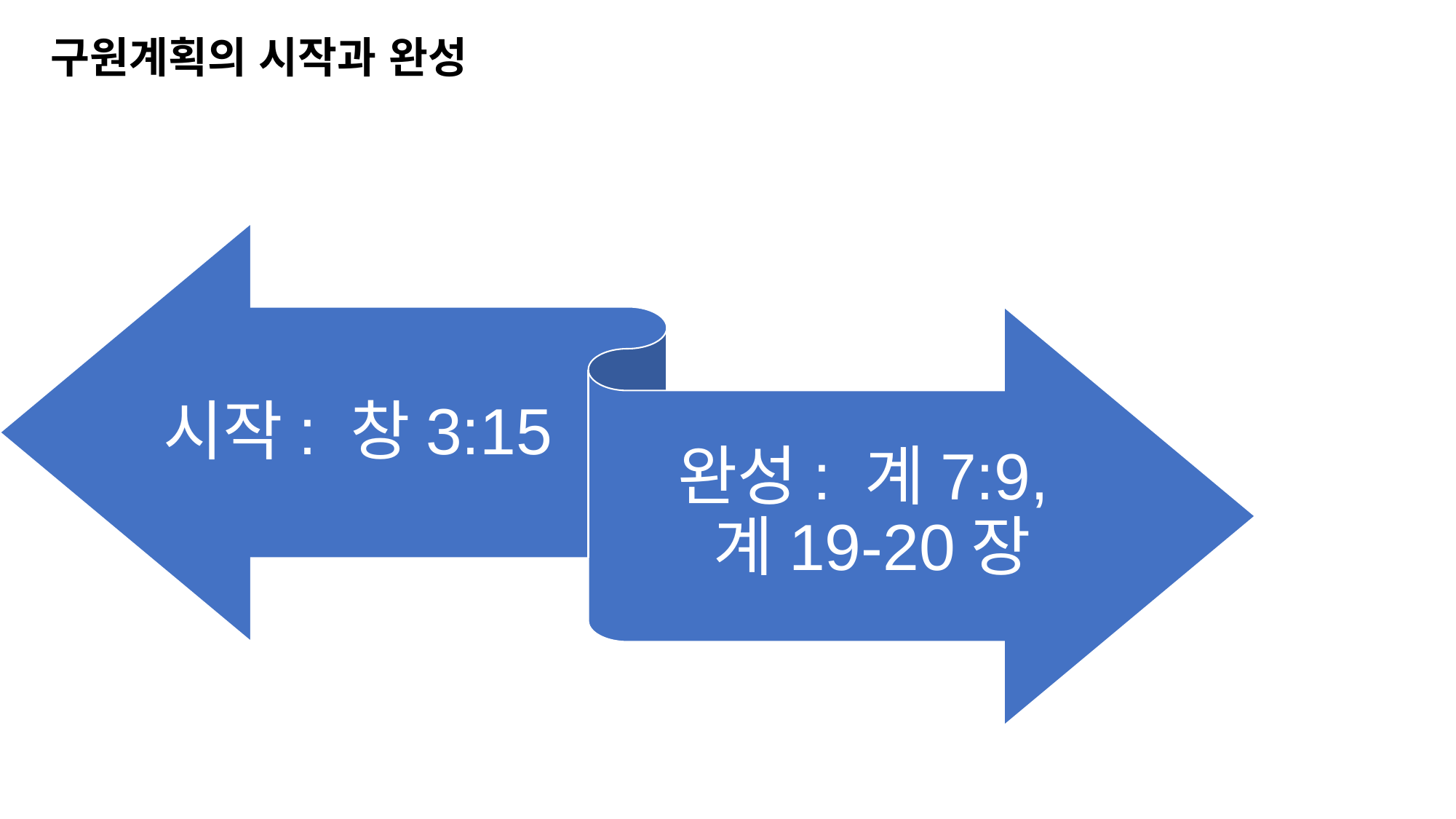

구원계획의 시작과 완성
시작: 창3:15
완성: 계7:9,
계19-20장